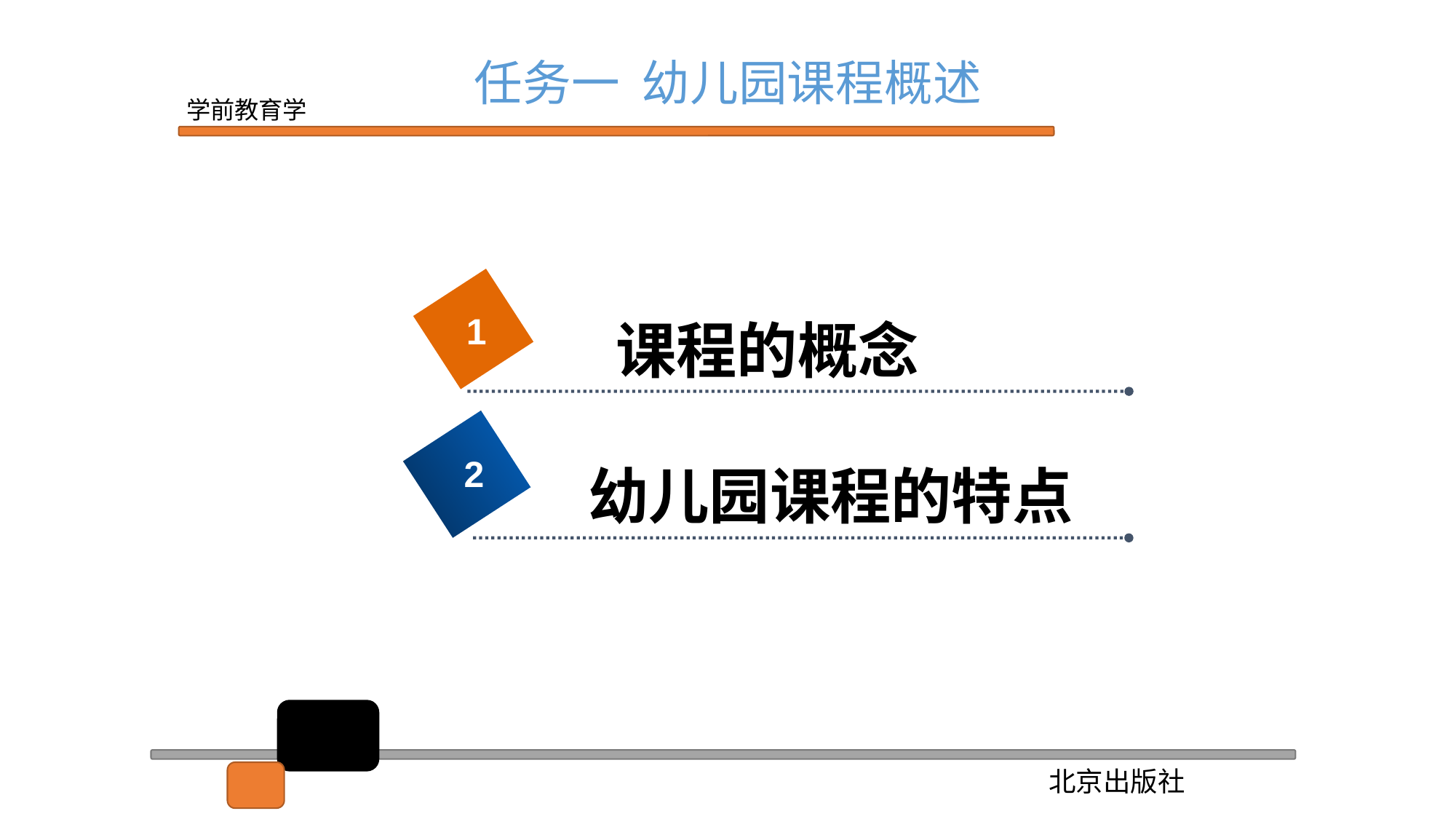

任务一  幼儿园课程概述

1
课程的概念

2
幼儿园课程的特点
2